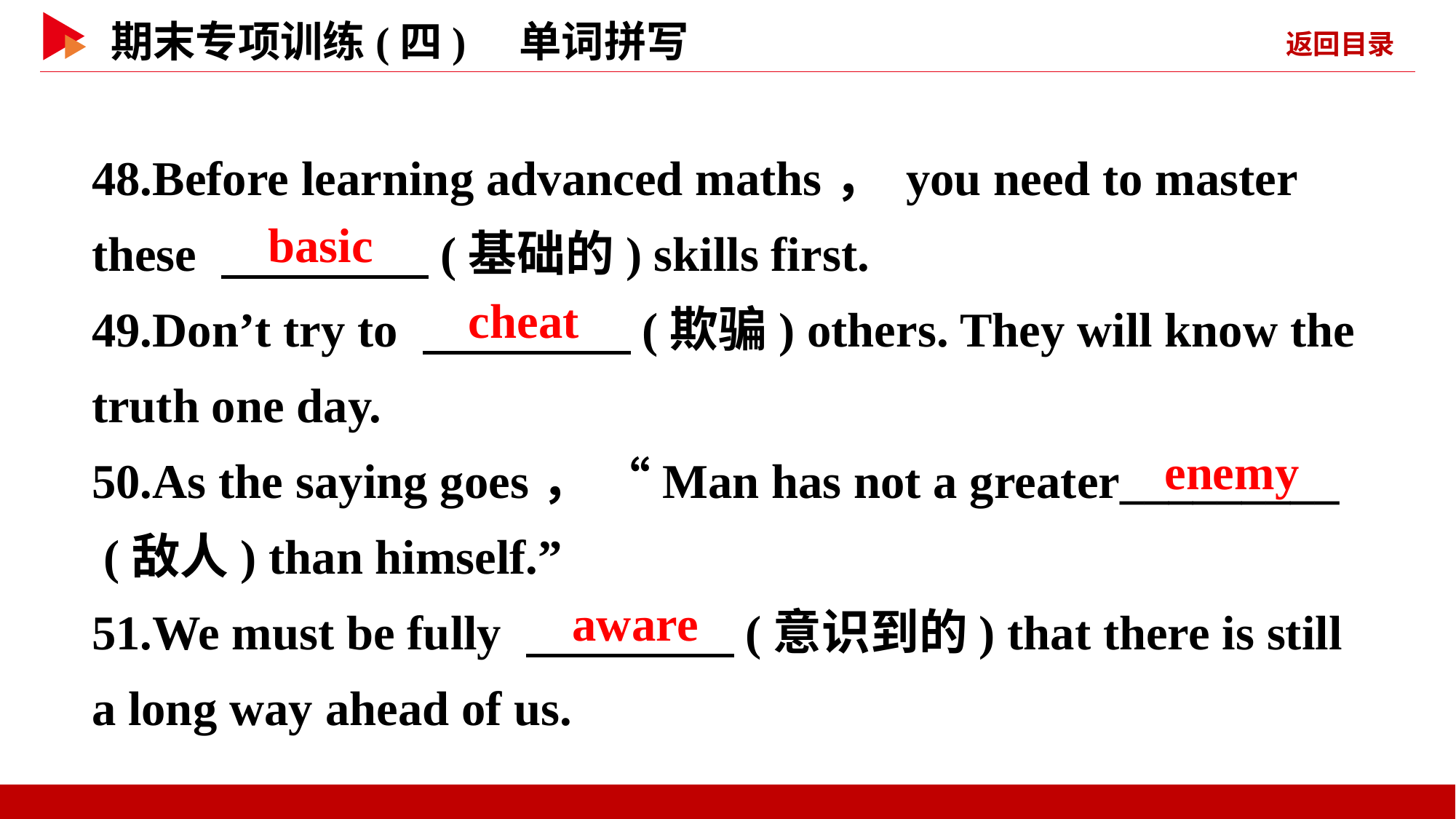

48.Before learning advanced maths， you need to master these 　          　(基础的) skills first.
49.Don’t try to 　          　(欺骗) others. They will know the truth one day.
50.As the saying goes， “Man has not a greater_________
 (敌人) than himself.”
51.We must be fully 　          　(意识到的) that there is still a long way ahead of us.
　basic
　cheat
　enemy
　aware